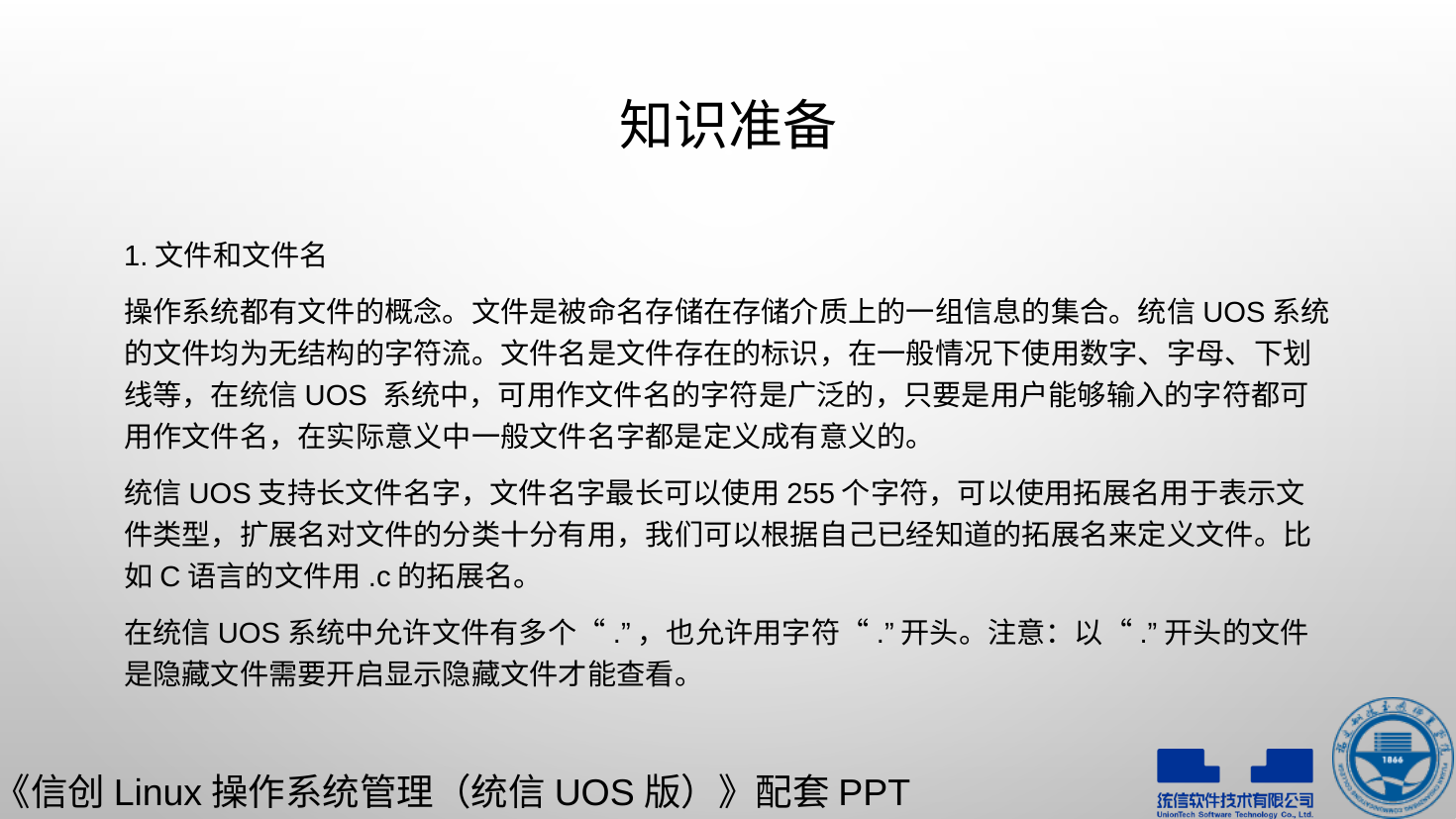

# 知识准备
1.文件和文件名
操作系统都有文件的概念。文件是被命名存储在存储介质上的一组信息的集合。统信UOS系统 的文件均为无结构的字符流。文件名是文件存在的标识，在一般情况下使用数字、字母、下划线等，在统信UOS 系统中，可用作文件名的字符是广泛的，只要是用户能够输入的字符都可用作文件名，在实际意义中一般文件名字都是定义成有意义的。
统信UOS支持长文件名字，文件名字最长可以使用255个字符，可以使用拓展名用于表示文件类型，扩展名对文件的分类十分有用，我们可以根据自己已经知道的拓展名来定义文件。比如C语言的文件用.c的拓展名。
在统信UOS系统中允许文件有多个“.”，也允许用字符“.”开头。注意：以“.”开头的文件是隐藏文件需要开启显示隐藏文件才能查看。